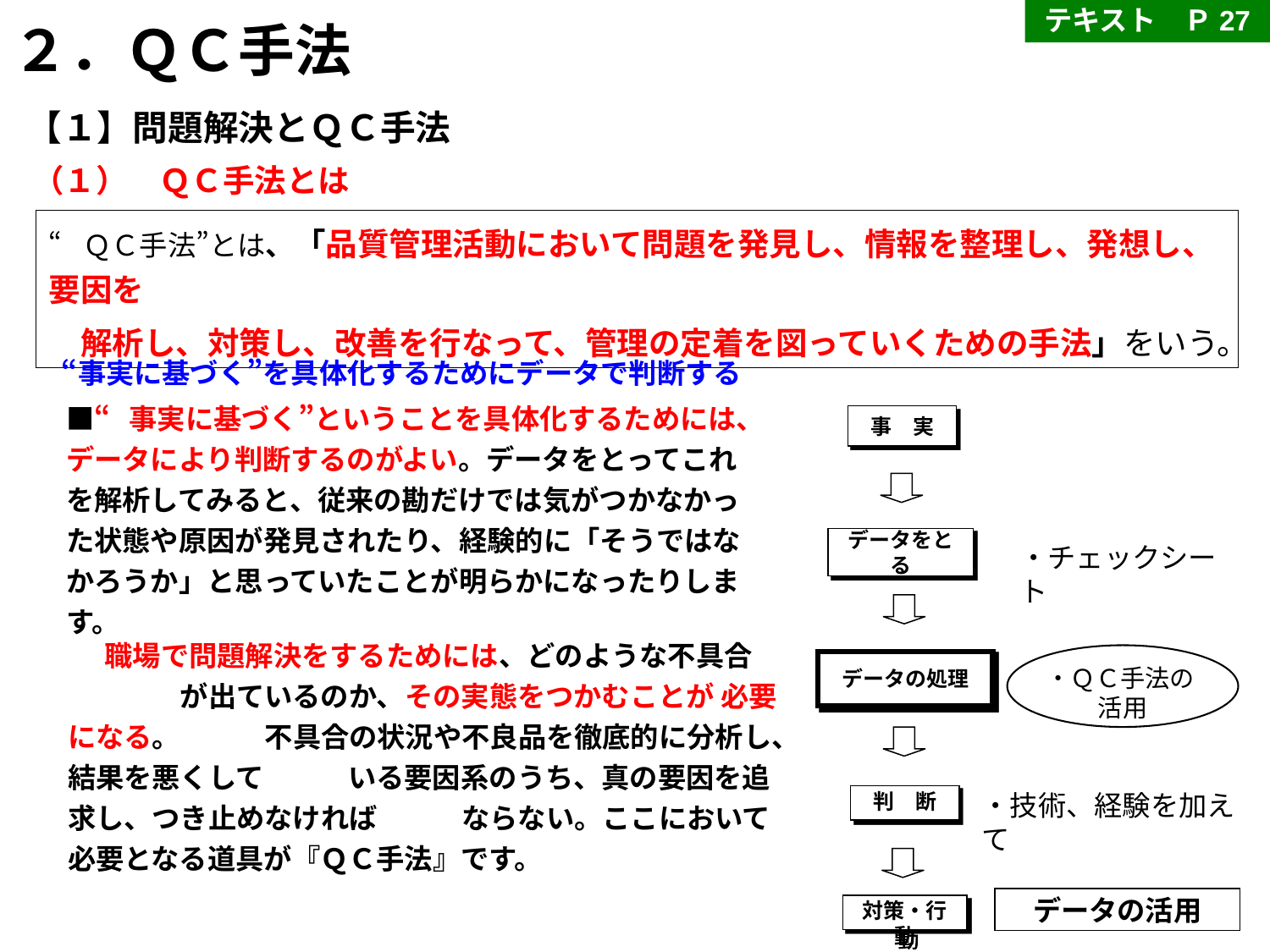

テキスト　Ｐ27
２．ＱＣ手法
【１】問題解決とＱＣ手法
（１）　ＱＣ手法とは
“ＱＣ手法”とは、「品質管理活動において問題を発見し、情報を整理し、発想し、要因を
　解析し、対策し、改善を行なって、管理の定着を図っていくための手法」をいう。
　“事実に基づく”を具体化するためにデータで判断する
事　実
■“事実に基づく”ということを具体化するためには、データにより判断するのがよい。データをとってこれを解析してみると、従来の勘だけでは気がつかなかった状態や原因が発見されたり、経験的に「そうではなかろうか」と思っていたことが明らかになったりします。

データをとる
・チェックシート

職場で問題解決をするためには、どのような不具合　　　　　が出ているのか、その実態をつかむことが 必要になる。　　　不具合の状況や不良品を徹底的に分析し、結果を悪くして　　　いる要因系のうち、真の要因を追求し、つき止めなければ　　　ならない。ここにおいて必要となる道具が『ＱＣ手法』です。
・ＱＣ手法の
活用
データの処理

・技術、経験を加えて
判　断

データの活用
対策・行動